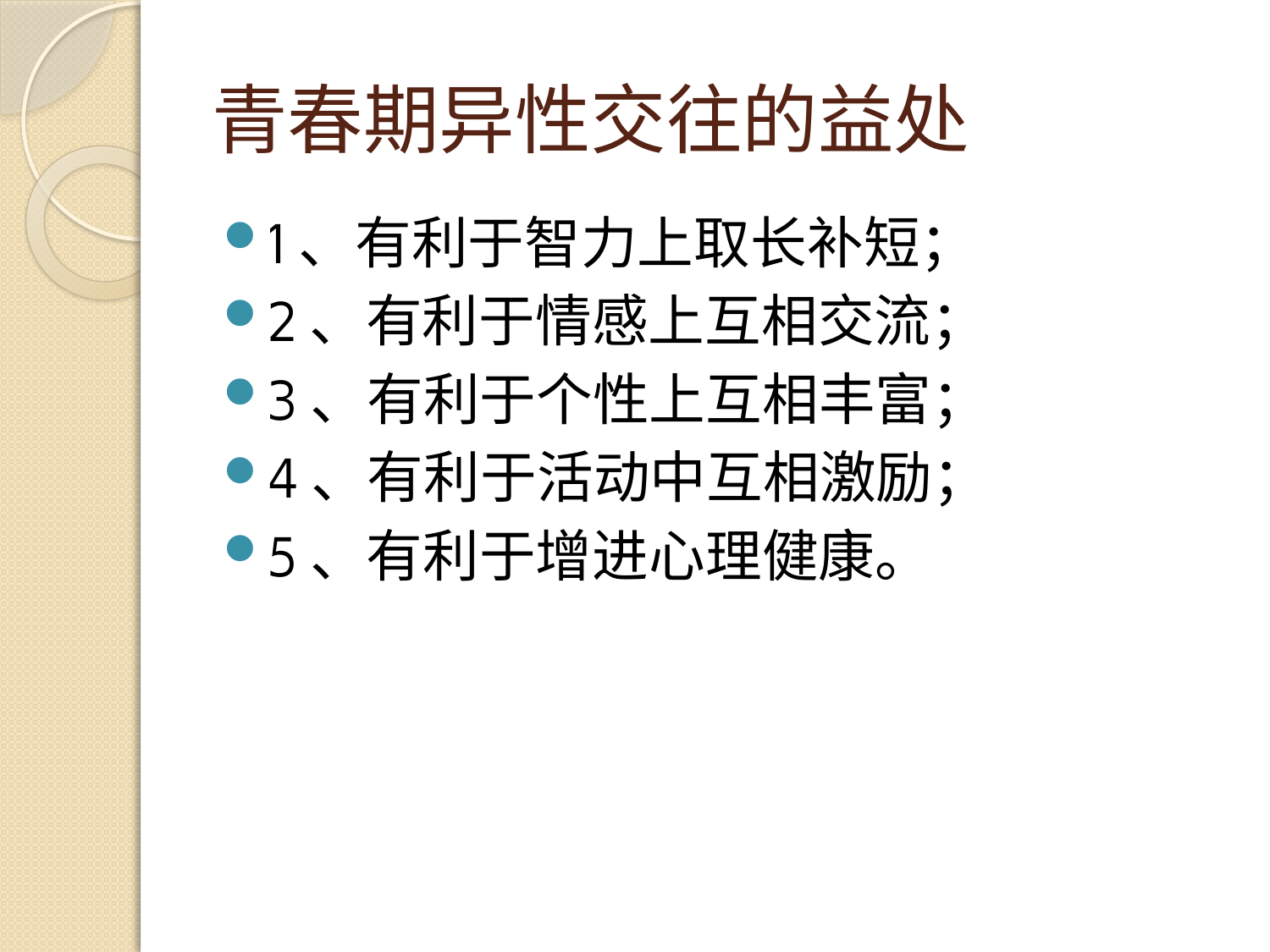

# 青春期异性交往的益处
1、有利于智力上取长补短；
2、有利于情感上互相交流；
3、有利于个性上互相丰富；
4、有利于活动中互相激励；
5、有利于增进心理健康。